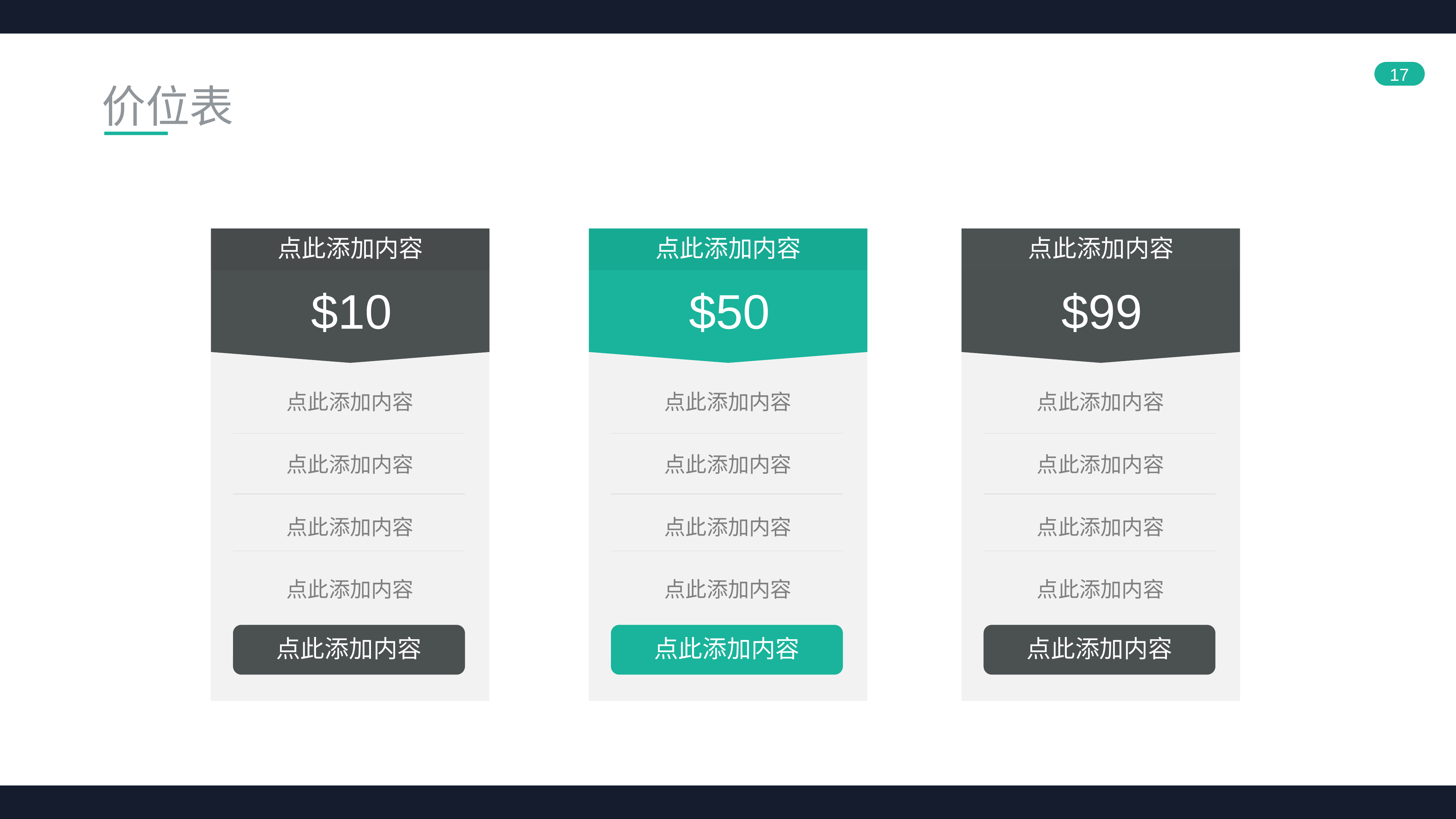

价位表

点此添加内容
点此添加内容
点此添加内容
$10
$50
$99

点此添加内容
点此添加内容
点此添加内容
点此添加内容
点此添加内容
点此添加内容
点此添加内容
点此添加内容
点此添加内容
点此添加内容
点此添加内容
点此添加内容
点此添加内容
点此添加内容
点此添加内容